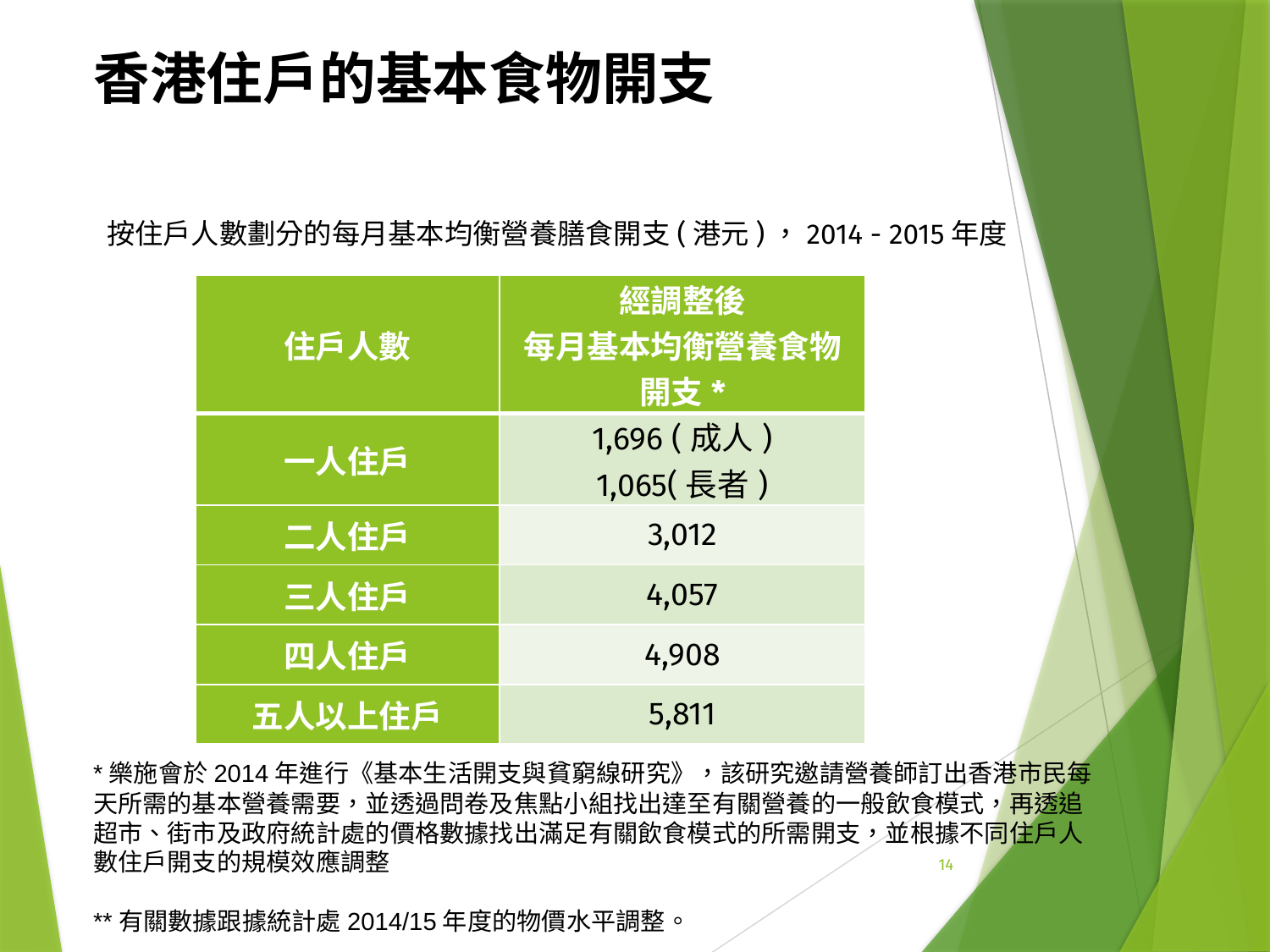

香港住戶的基本食物開支
# 按住戶人數劃分的每月基本均衡營養膳食開支(港元)，2014 - 2015年度
| 住戶人數 | 經調整後 每月基本均衡營養食物開支\* |
| --- | --- |
| 一人住户 | 1,696 (成人) 1,065(長者) |
| 二人住户 | 3,012 |
| 三人住户 | 4,057 |
| 四人住户 | 4,908 |
| 五人以上住户 | 5,811 |
*樂施會於2014年進行《基本生活開支與貧窮線研究》，該研究邀請營養師訂出香港市民每天所需的基本營養需要，並透過問卷及焦點小組找出達至有關營養的一般飲食模式，再透追超市、街市及政府統計處的價格數據找出滿足有關飲食模式的所需開支，並根據不同住戶人數住戶開支的規模效應調整

**有關數據跟據統計處2014/15年度的物價水平調整。
14